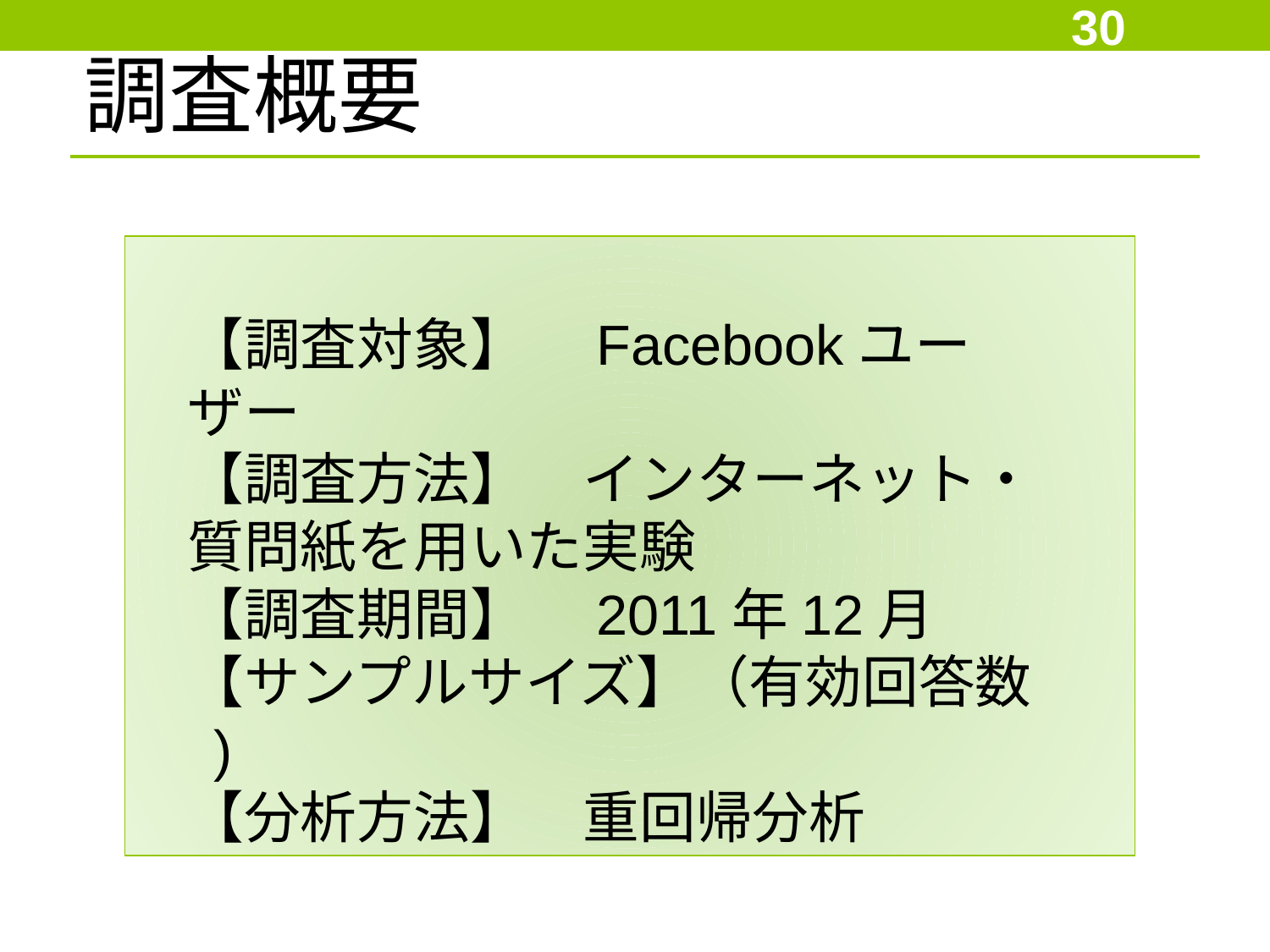

30
調査概要

【調査対象】　Facebookユーザー
【調査方法】　インターネット・質問紙を用いた実験
【調査期間】　2011年12月
【サンプルサイズ】（有効回答数  )
【分析方法】　重回帰分析